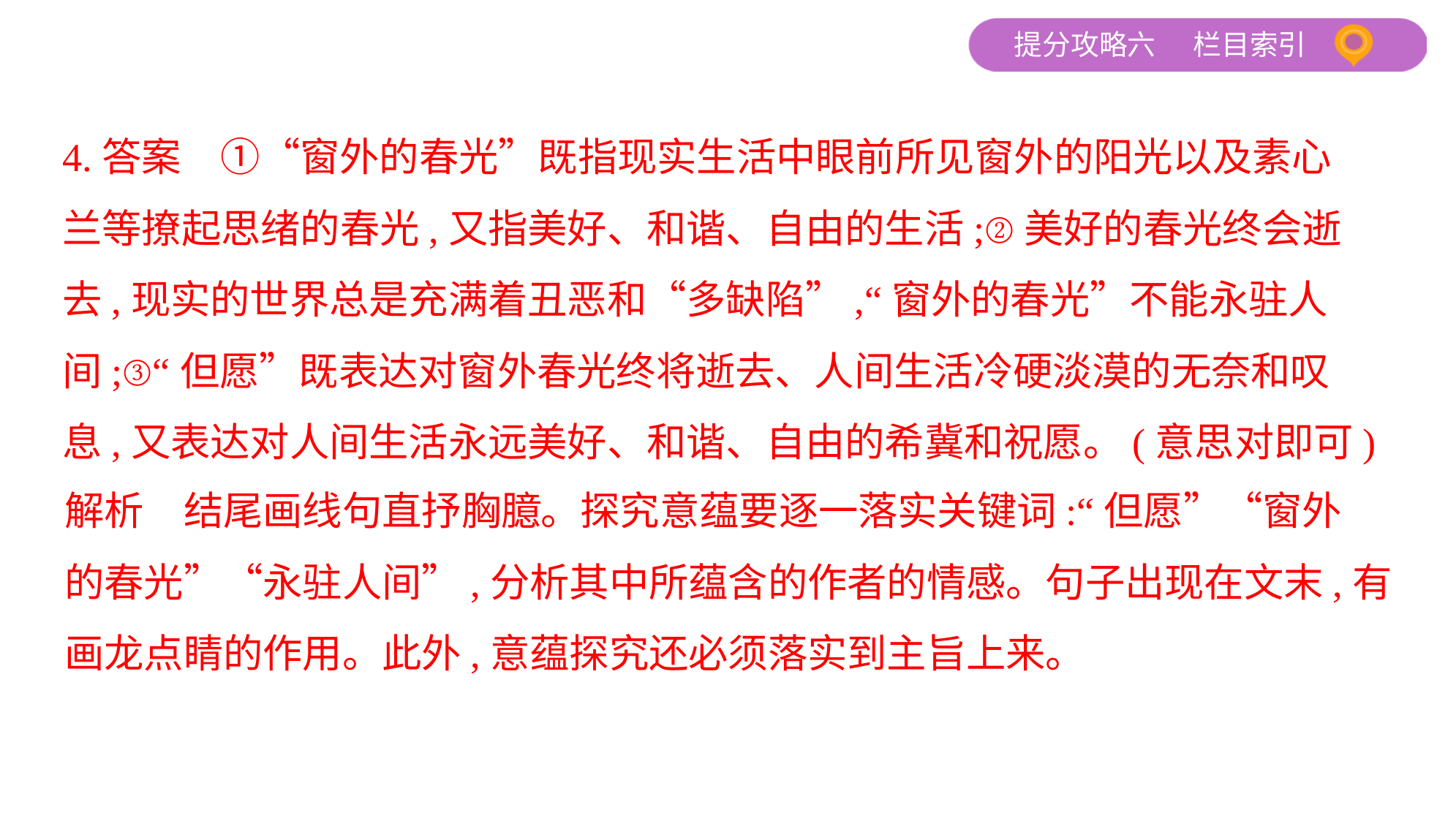

4.答案　①“窗外的春光”既指现实生活中眼前所见窗外的阳光以及素心
兰等撩起思绪的春光,又指美好、和谐、自由的生活;②美好的春光终会逝
去,现实的世界总是充满着丑恶和“多缺陷”,“窗外的春光”不能永驻人
间;③“但愿”既表达对窗外春光终将逝去、人间生活冷硬淡漠的无奈和叹
息,又表达对人间生活永远美好、和谐、自由的希冀和祝愿。(意思对即可)
解析　结尾画线句直抒胸臆。探究意蕴要逐一落实关键词:“但愿”“窗外
的春光”“永驻人间”,分析其中所蕴含的作者的情感。句子出现在文末,有
画龙点睛的作用。此外,意蕴探究还必须落实到主旨上来。